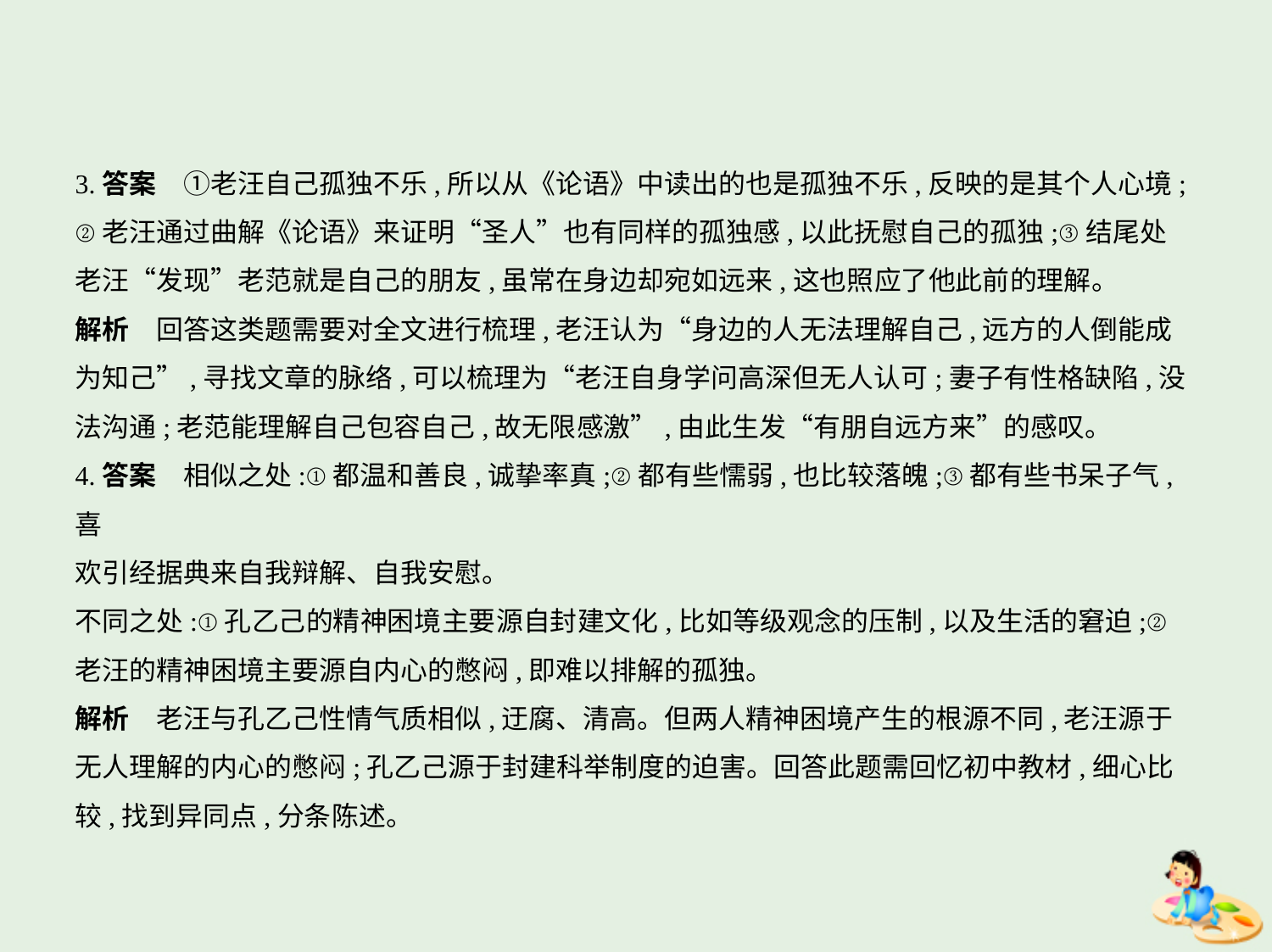

3.答案　①老汪自己孤独不乐,所以从《论语》中读出的也是孤独不乐,反映的是其个人心境;
②老汪通过曲解《论语》来证明“圣人”也有同样的孤独感,以此抚慰自己的孤独;③结尾处
老汪“发现”老范就是自己的朋友,虽常在身边却宛如远来,这也照应了他此前的理解。
解析　回答这类题需要对全文进行梳理,老汪认为“身边的人无法理解自己,远方的人倒能成
为知己”,寻找文章的脉络,可以梳理为“老汪自身学问高深但无人认可;妻子有性格缺陷,没
法沟通;老范能理解自己包容自己,故无限感激”,由此生发“有朋自远方来”的感叹。
4.答案　相似之处:①都温和善良,诚挚率真;②都有些懦弱,也比较落魄;③都有些书呆子气,喜
欢引经据典来自我辩解、自我安慰。
不同之处:①孔乙己的精神困境主要源自封建文化,比如等级观念的压制,以及生活的窘迫;②
老汪的精神困境主要源自内心的憋闷,即难以排解的孤独。
解析　老汪与孔乙己性情气质相似,迂腐、清高。但两人精神困境产生的根源不同,老汪源于
无人理解的内心的憋闷;孔乙己源于封建科举制度的迫害。回答此题需回忆初中教材,细心比
较,找到异同点,分条陈述。